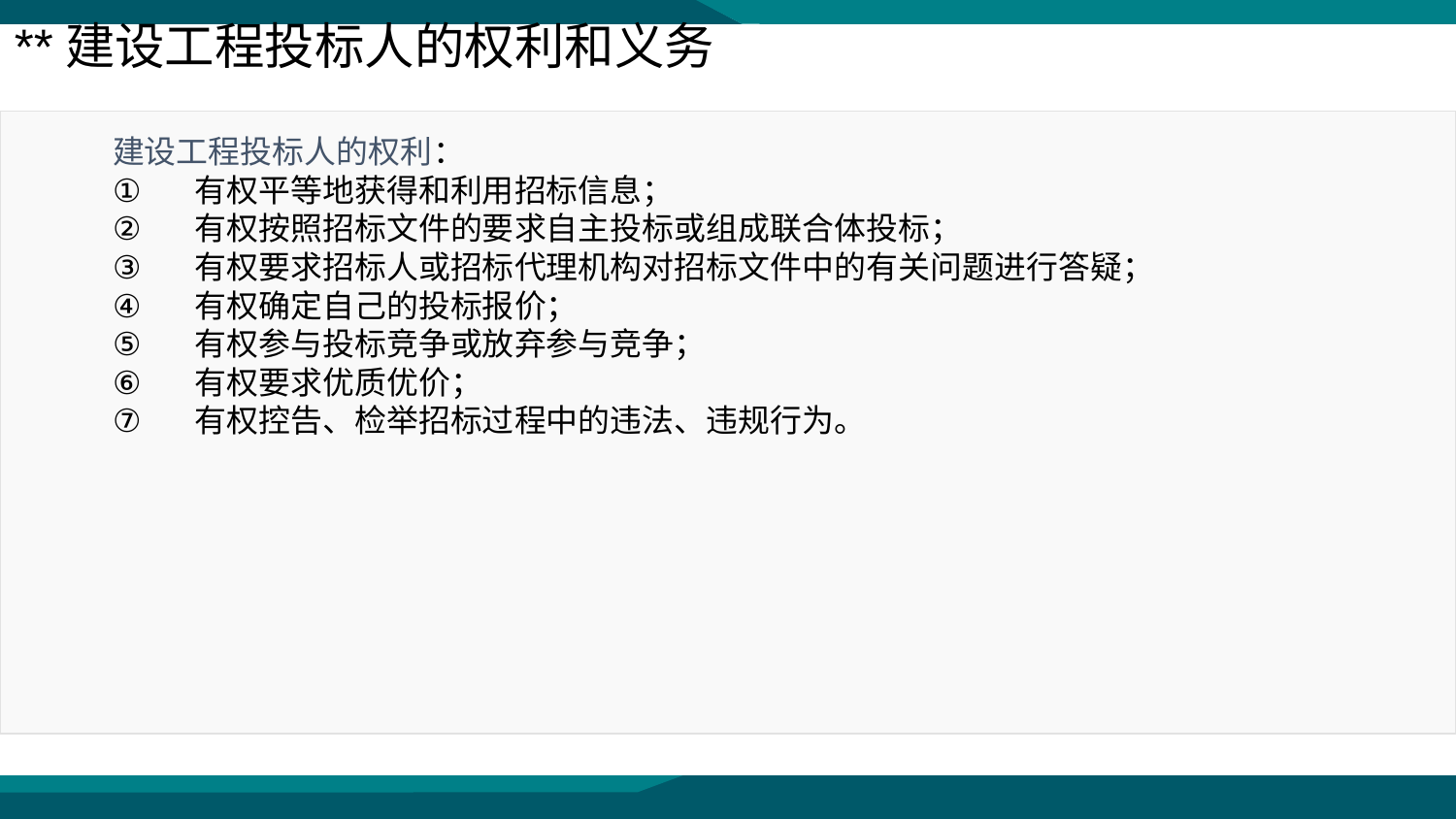

**建设工程投标人的权利和义务
建设工程投标人的权利：
有权平等地获得和利用招标信息；
有权按照招标文件的要求自主投标或组成联合体投标；
有权要求招标人或招标代理机构对招标文件中的有关问题进行答疑；
有权确定自己的投标报价；
有权参与投标竞争或放弃参与竞争；
有权要求优质优价；
有权控告、检举招标过程中的违法、违规行为。